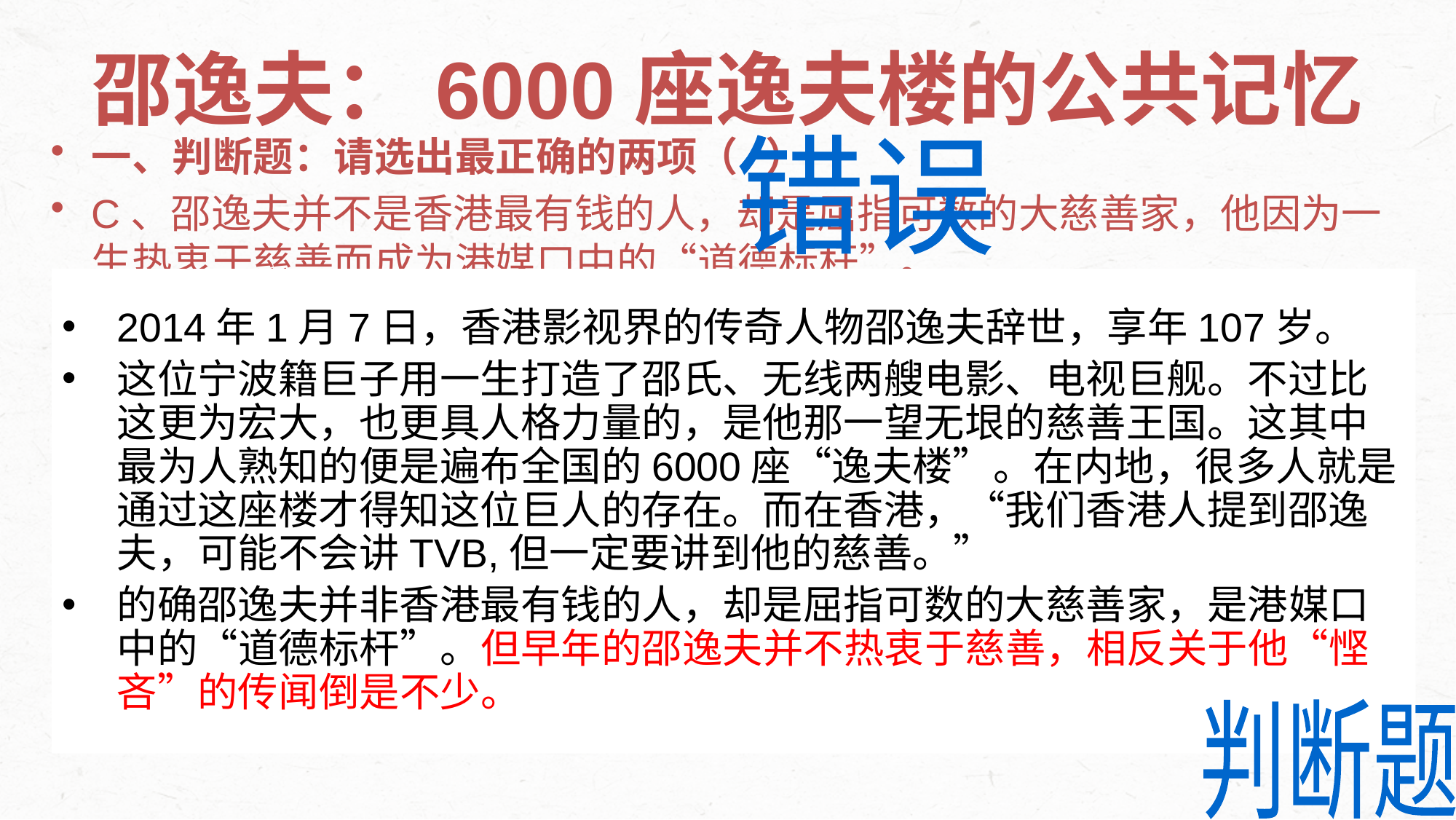

# 邵逸夫：6000座逸夫楼的公共记忆
一、判断题：请选出最正确的两项（   ）
C、邵逸夫并不是香港最有钱的人，却是屈指可数的大慈善家，他因为一生热衷于慈善而成为港媒口中的“道德标杆”。
D、邵逸夫共捐助内地教育47.5亿港元，全世界的捐赠数额已经超过65亿元港币，建设各类项目6013个，遍布全国31个省、市、自治区，是当之无愧的古今捐赠史上的第一人。
E、“大丈夫贵兼济，其独善一身”是邵逸夫一生的信条，也是他对内地的教育事业情有独钟的原因。
F、本文多处引用了其他人的话来表明邵逸夫从事慈善的带来社会意义，从侧面衬托了邵逸夫精神的高尚，增强了文章的真实性。
G、文章运用欲扬先抑的写法，通过多种表现人物的方法，高度评价了邵逸夫在慈善事业上的贡献。
错误
2014年1月7日，香港影视界的传奇人物邵逸夫辞世，享年107岁。
这位宁波籍巨子用一生打造了邵氏、无线两艘电影、电视巨舰。不过比这更为宏大，也更具人格力量的，是他那一望无垠的慈善王国。这其中最为人熟知的便是遍布全国的6000座“逸夫楼”。在内地，很多人就是通过这座楼才得知这位巨人的存在。而在香港，“我们香港人提到邵逸夫，可能不会讲TVB,但一定要讲到他的慈善。”
的确邵逸夫并非香港最有钱的人，却是屈指可数的大慈善家，是港媒口中的“道德标杆”。但早年的邵逸夫并不热衷于慈善，相反关于他“悭吝”的传闻倒是不少。
判断题